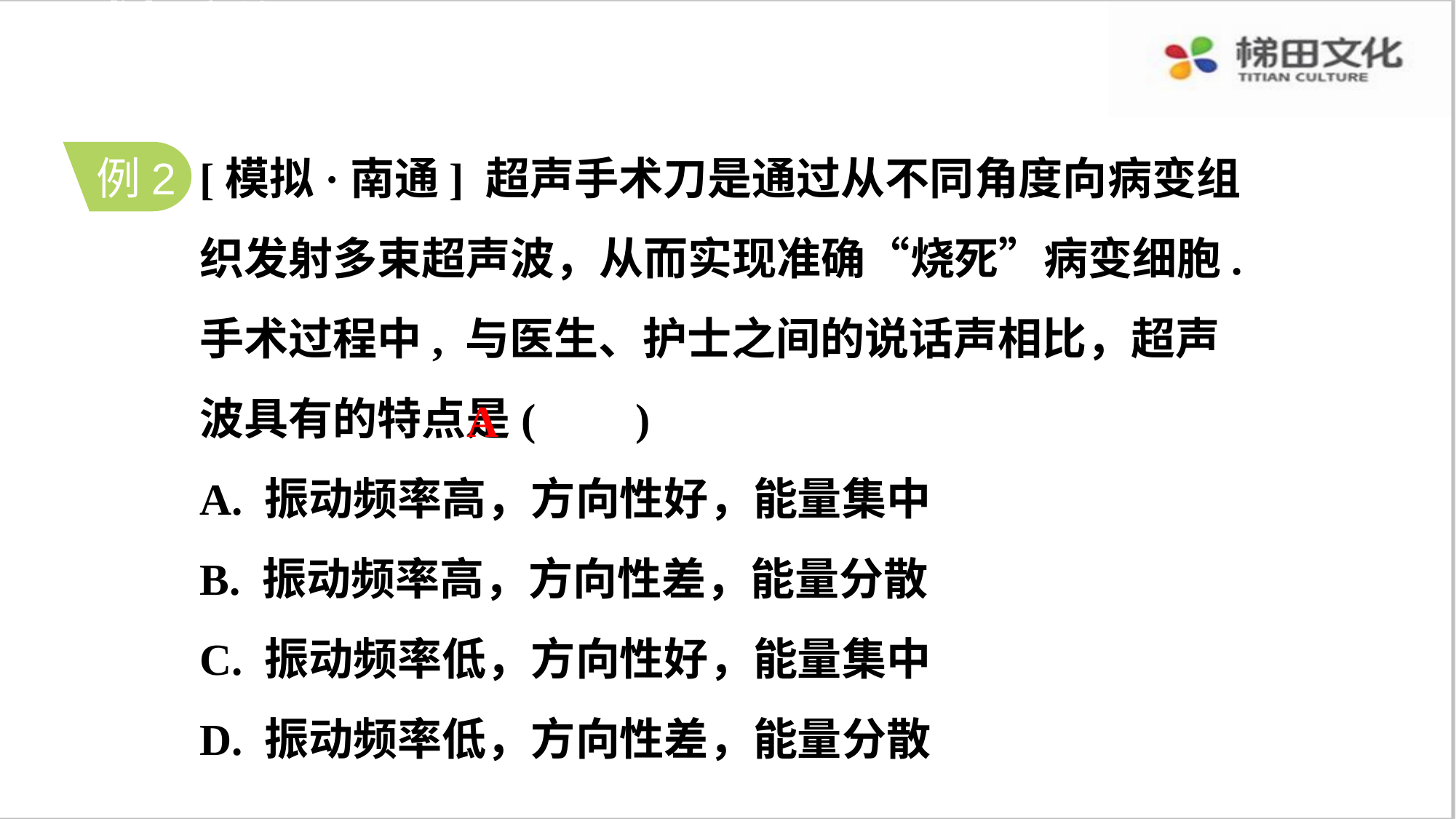

感悟新知
[模拟·南通] 超声手术刀是通过从不同角度向病变组织发射多束超声波，从而实现准确“烧死”病变细胞. 手术过程中, 与医生、护士之间的说话声相比，超声波具有的特点是(         )
A. 振动频率高，方向性好，能量集中
B. 振动频率高，方向性差，能量分散
C. 振动频率低，方向性好，能量集中
D. 振动频率低，方向性差，能量分散
例2
A